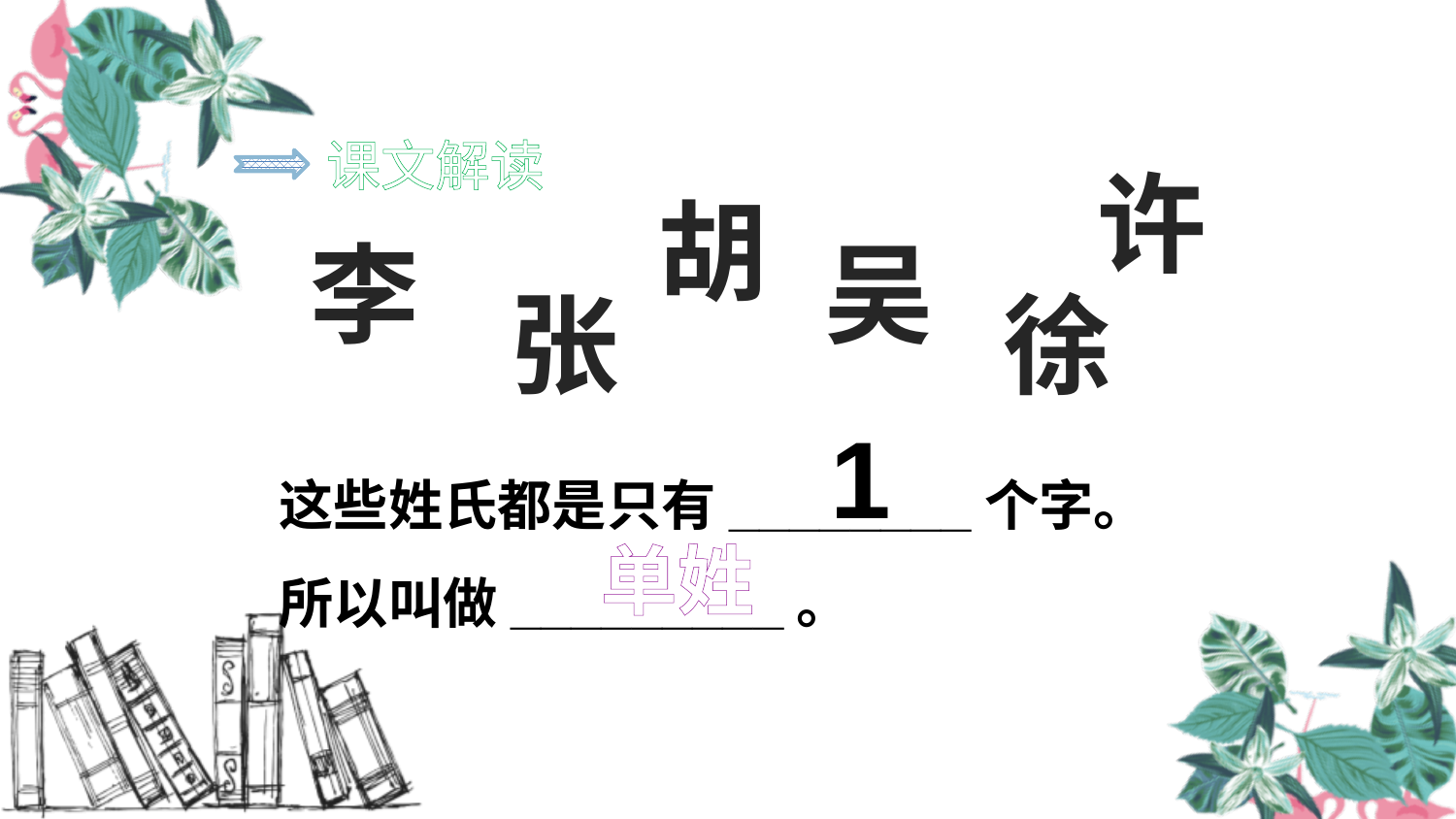

课文解读

许
胡
吴
李
徐
张
1
这些姓氏都是只有________个字。
所以叫做_________。
单姓